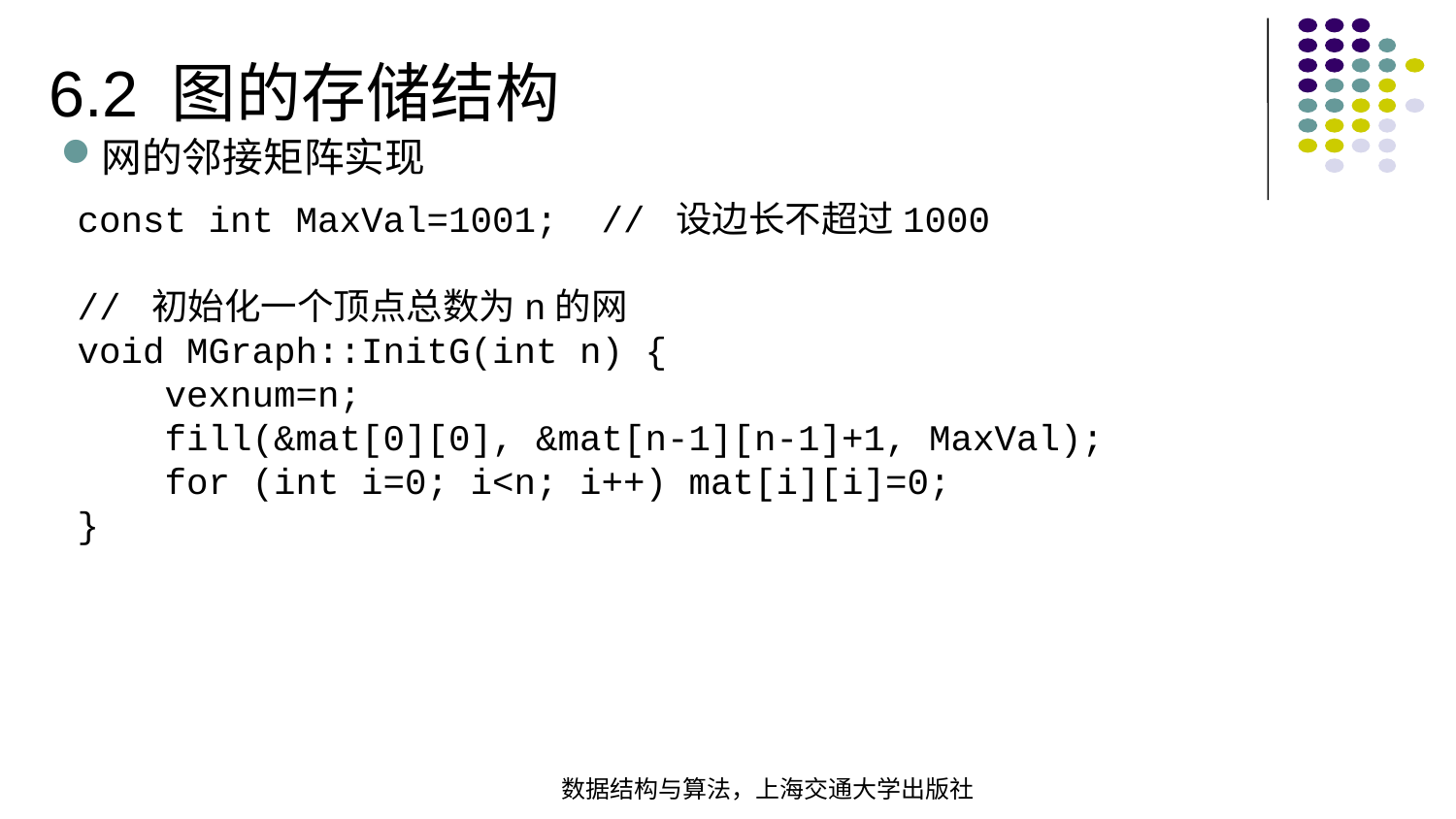

6.2 图的存储结构
网的邻接矩阵实现
const int MaxVal=1001;  // 设边长不超过1000  // 初始化一个顶点总数为n的网void MGraph::InitG(int n) {    vexnum=n;    fill(&mat[0][0], &mat[n-1][n-1]+1, MaxVal);    for (int i=0; i<n; i++) mat[i][i]=0;}